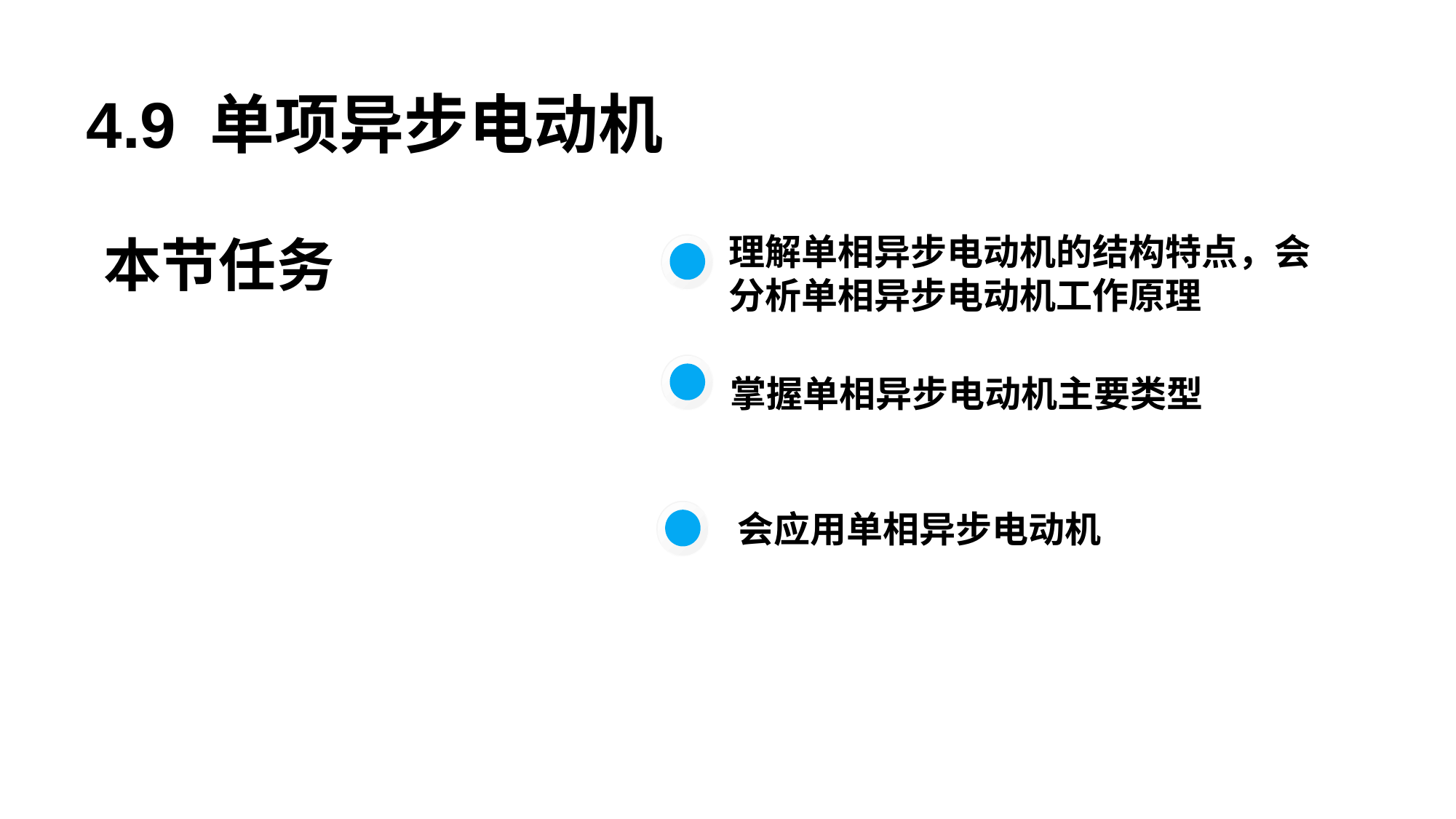

4.9 单项异步电动机
本节任务
理解单相异步电动机的结构特点，会分析单相异步电动机工作原理

掌握单相异步电动机主要类型

会应用单相异步电动机